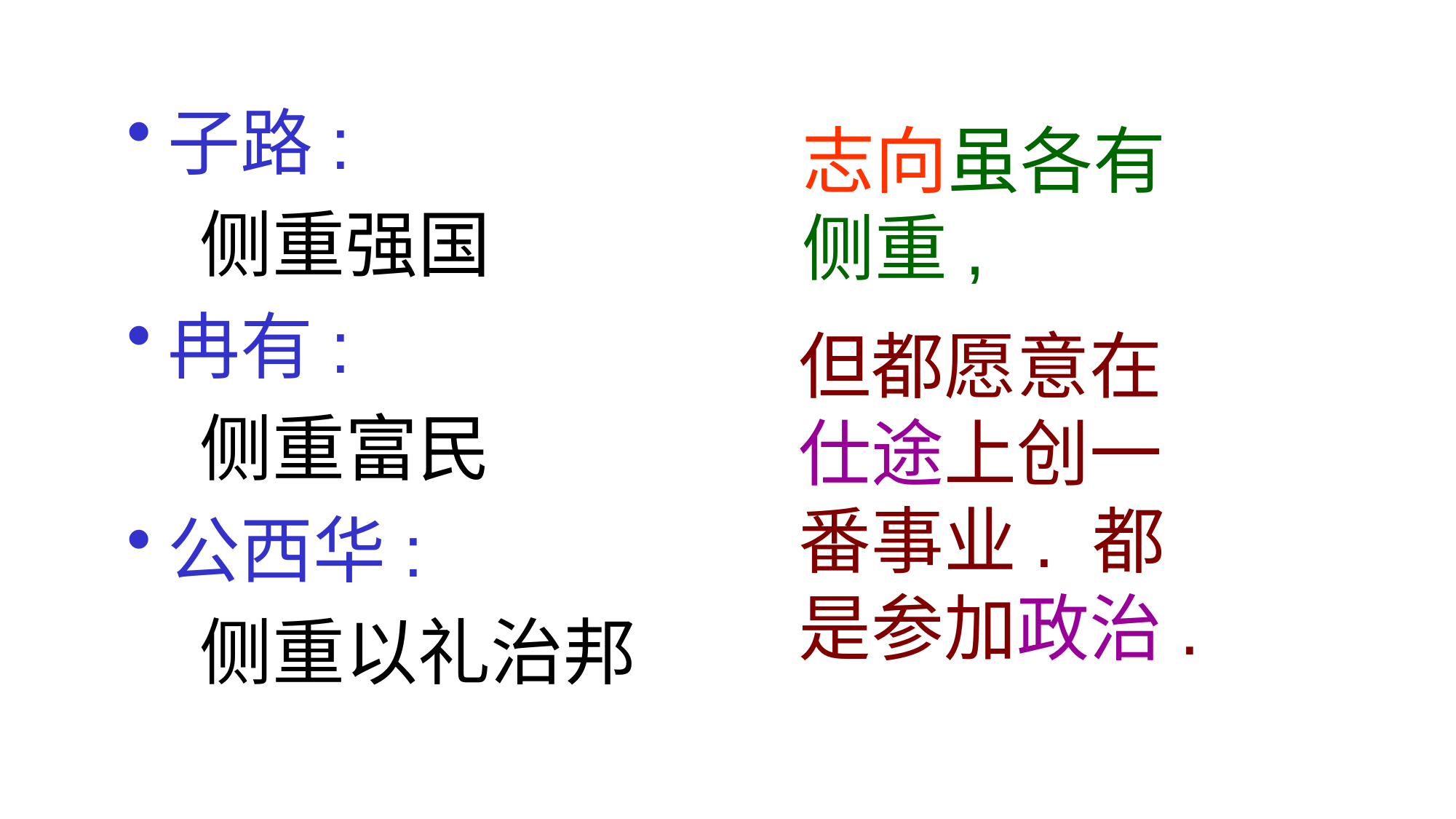

子路:
　侧重强国
冉有:
　侧重富民
公西华:
　侧重以礼治邦
志向虽各有侧重,
但都愿意在仕途上创一番事业. 都是参加政治.